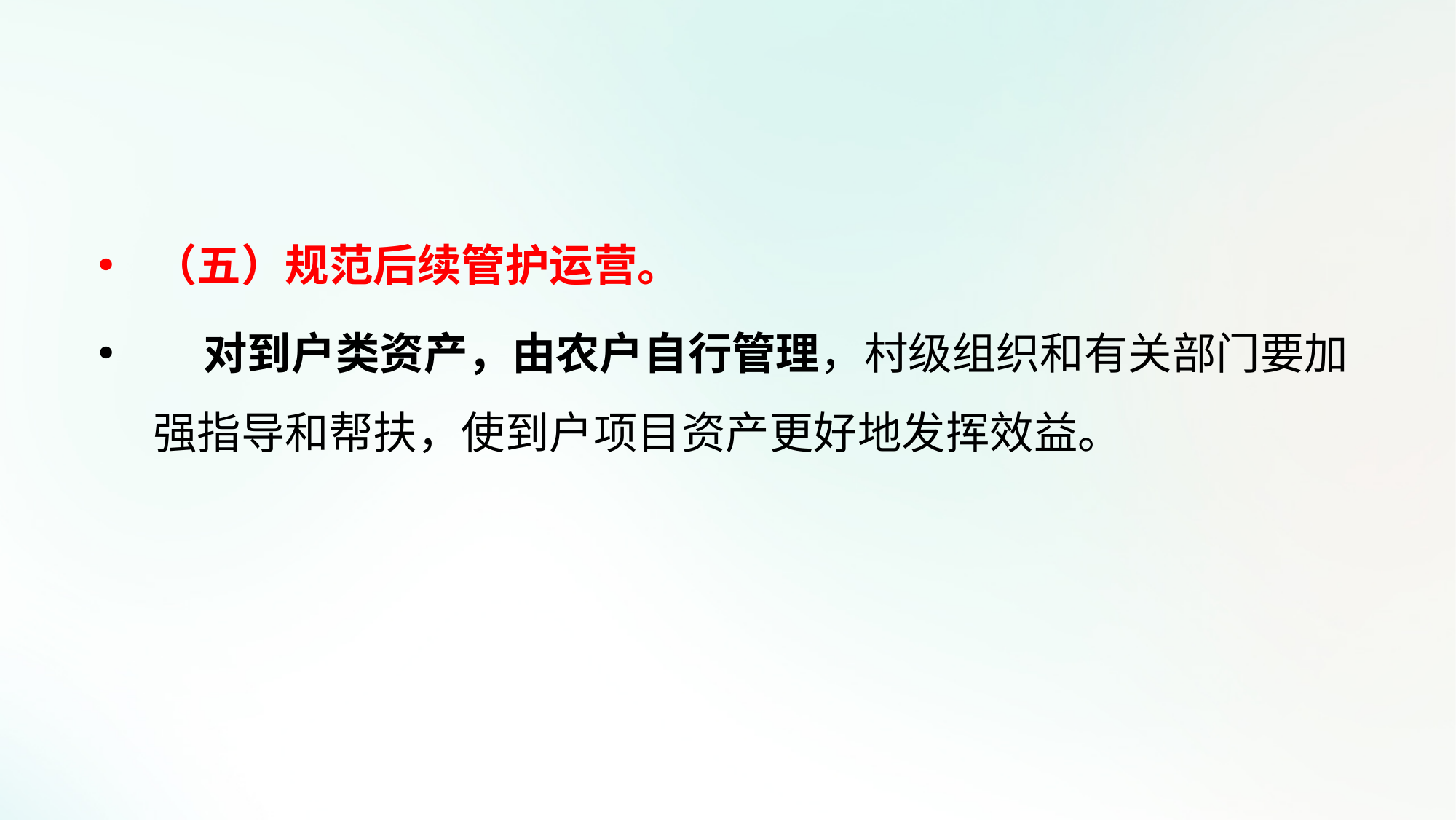

#

（五）规范后续管护运营。
    对到户类资产，由农户自行管理，村级组织和有关部门要加强指导和帮扶，使到户项目资产更好地发挥效益。